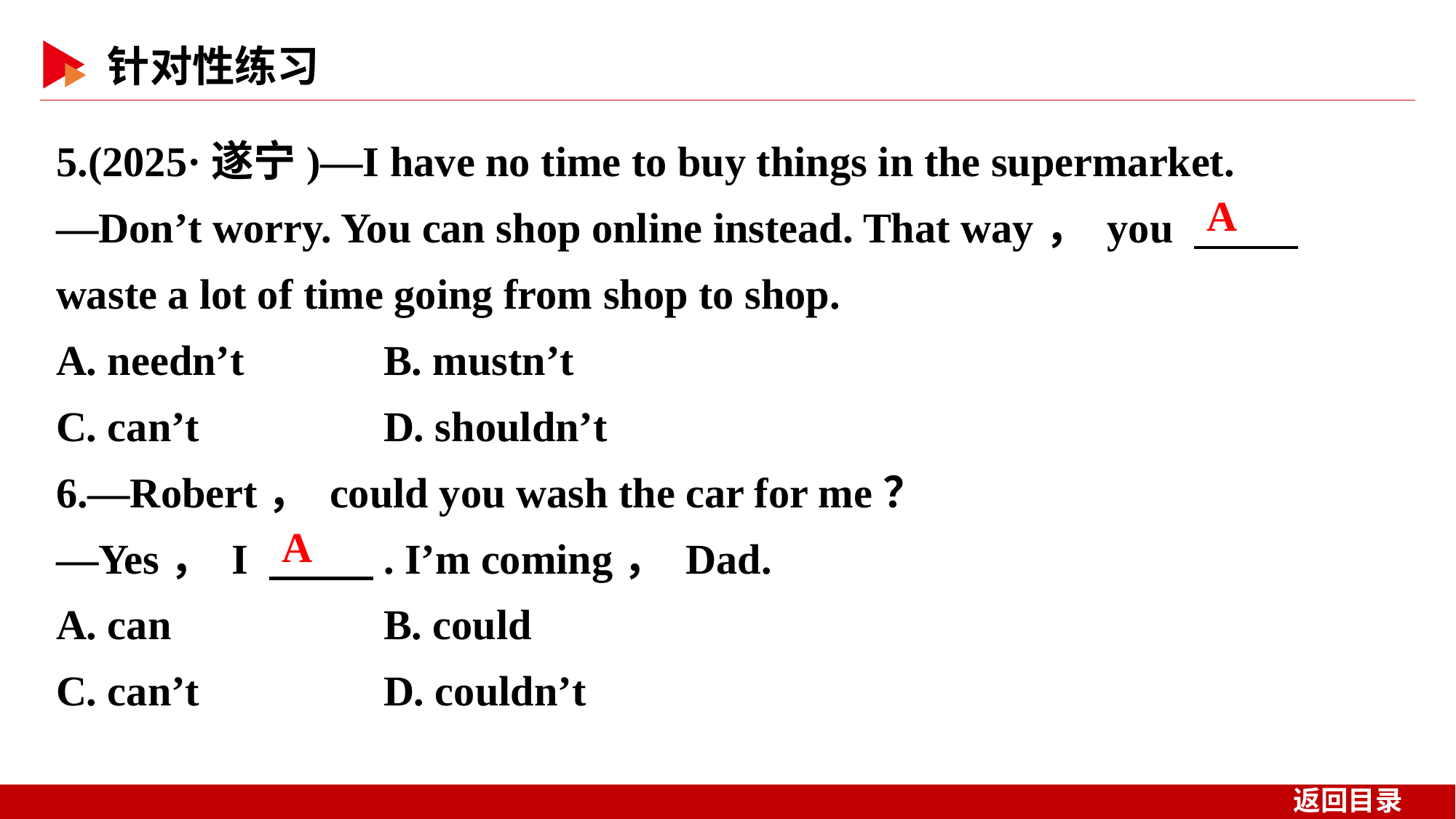

5.(2025·遂宁)—I have no time to buy things in the supermarket.
—Don’t worry. You can shop online instead. That way， you 　  　 waste a lot of time going from shop to shop.
A. needn’t          	B. mustn’t
C. can’t                	D. shouldn’t
6.—Robert， could you wash the car for me？
—Yes， I 　  　. I’m coming， Dad.
A. can                	B. could
C. can’t            	D. couldn’t
A
A